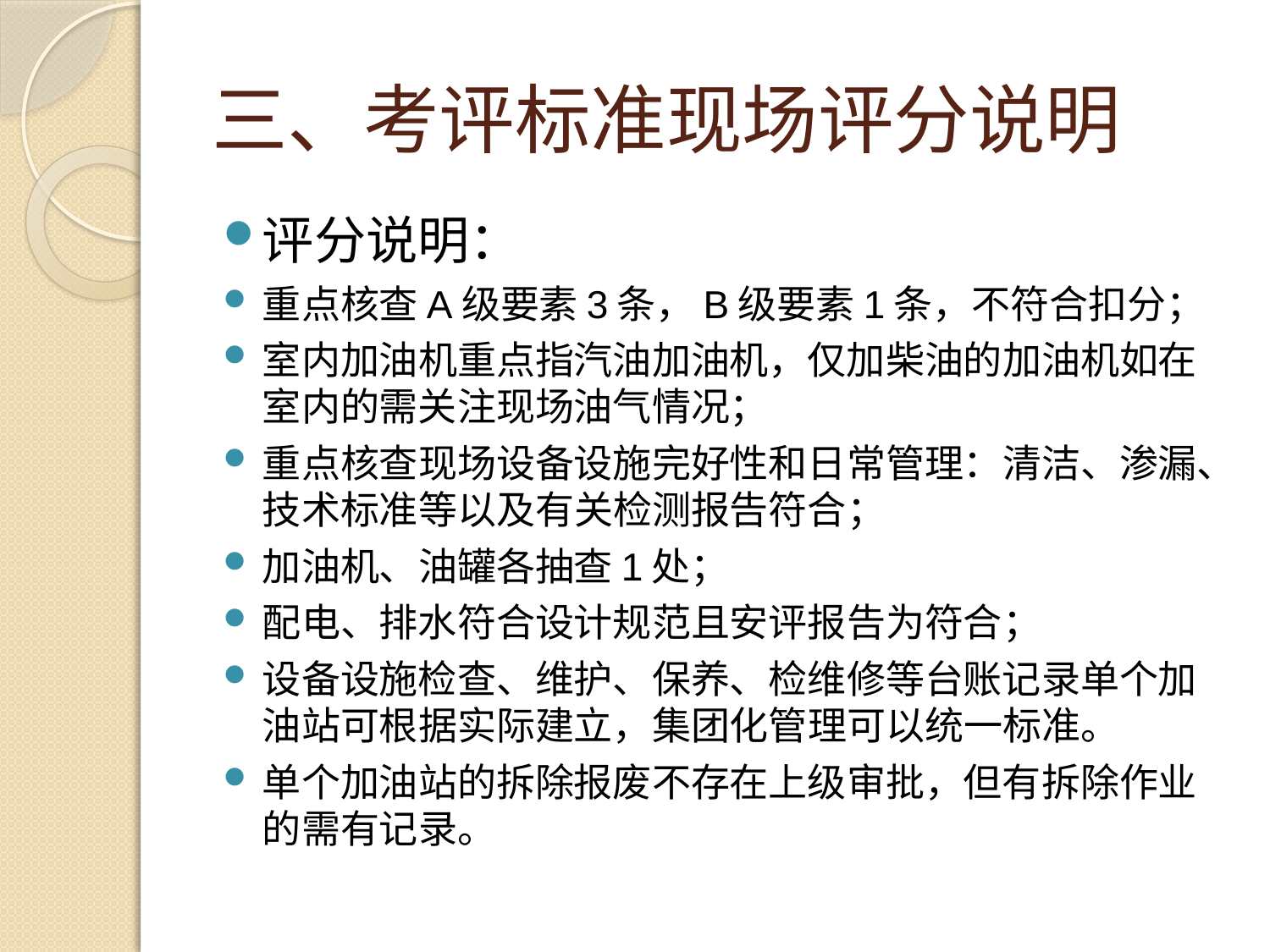

# 三、考评标准现场评分说明
评分说明：
重点核查A级要素3条，B级要素1条，不符合扣分；
室内加油机重点指汽油加油机，仅加柴油的加油机如在室内的需关注现场油气情况；
重点核查现场设备设施完好性和日常管理：清洁、渗漏、技术标准等以及有关检测报告符合；
加油机、油罐各抽查1处；
配电、排水符合设计规范且安评报告为符合；
设备设施检查、维护、保养、检维修等台账记录单个加油站可根据实际建立，集团化管理可以统一标准。
单个加油站的拆除报废不存在上级审批，但有拆除作业的需有记录。